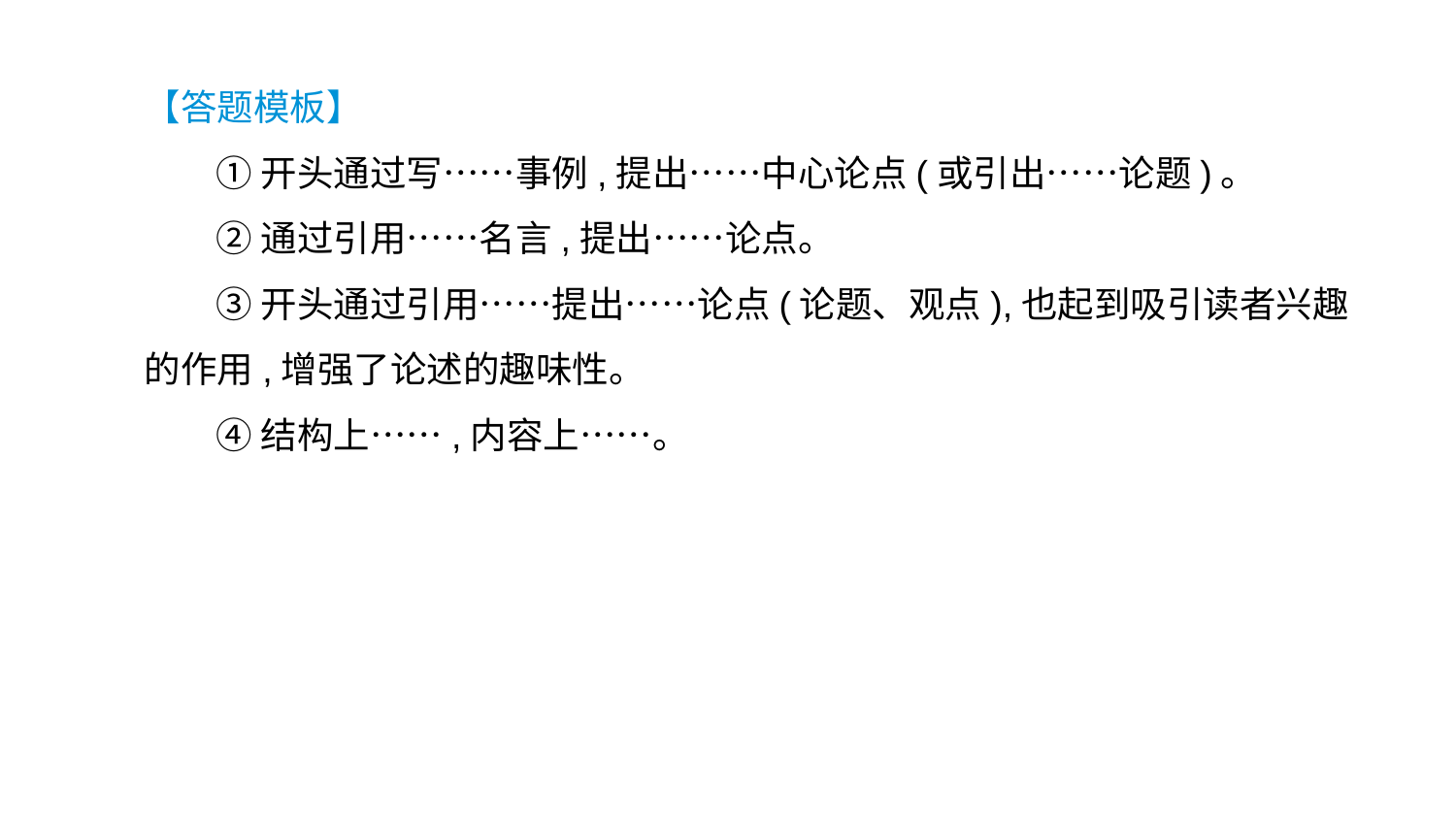

【答题模板】
①开头通过写……事例,提出……中心论点(或引出……论题)。
②通过引用……名言,提出……论点。
③开头通过引用……提出……论点(论题、观点),也起到吸引读者兴趣的作用,增强了论述的趣味性。
④结构上……,内容上……。